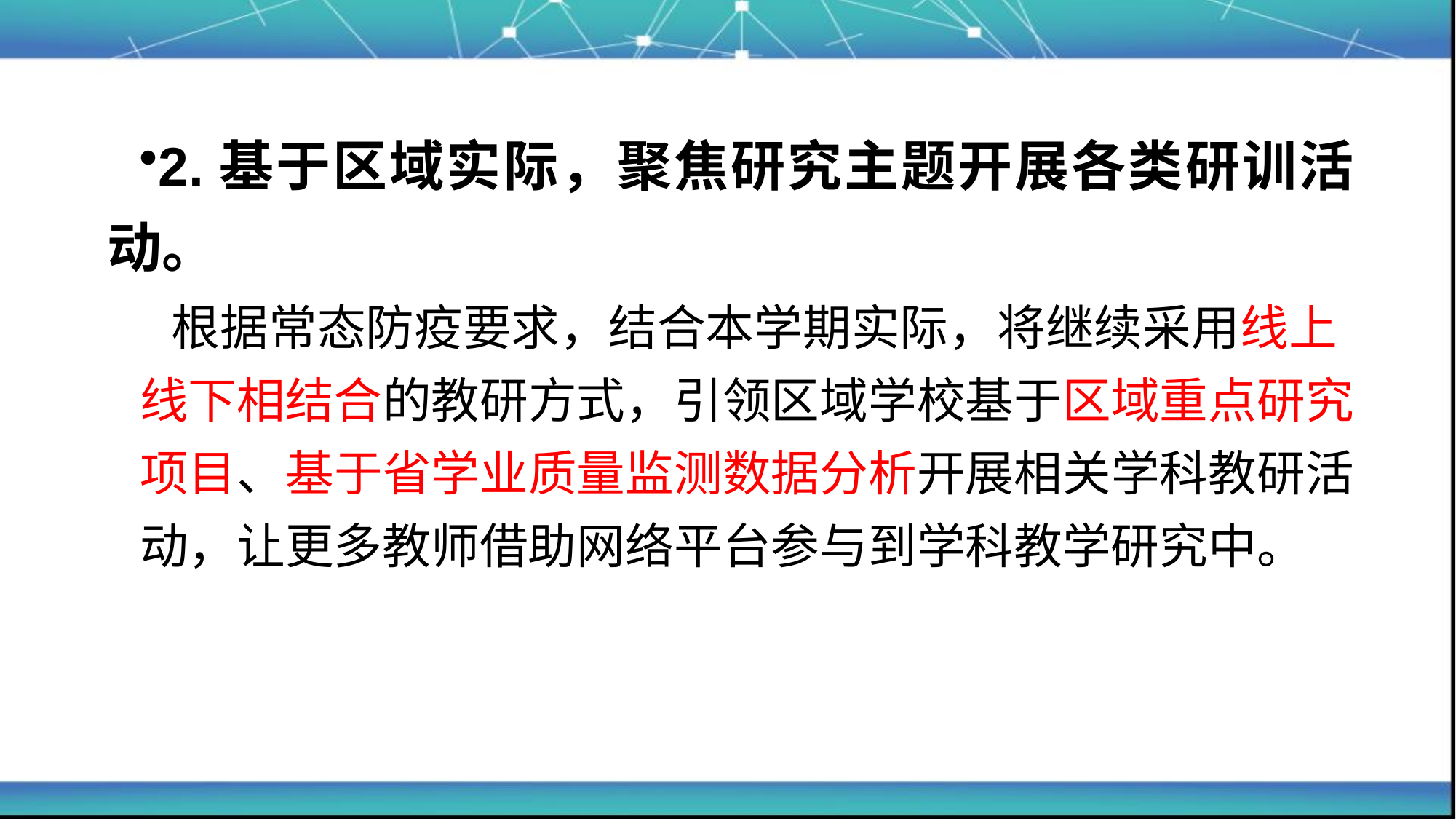

2.基于区域实际，聚焦研究主题开展各类研训活动。

根据常态防疫要求，结合本学期实际，将继续采用线上线下相结合的教研方式，引领区域学校基于区域重点研究项目、基于省学业质量监测数据分析开展相关学科教研活动，让更多教师借助网络平台参与到学科教学研究中。